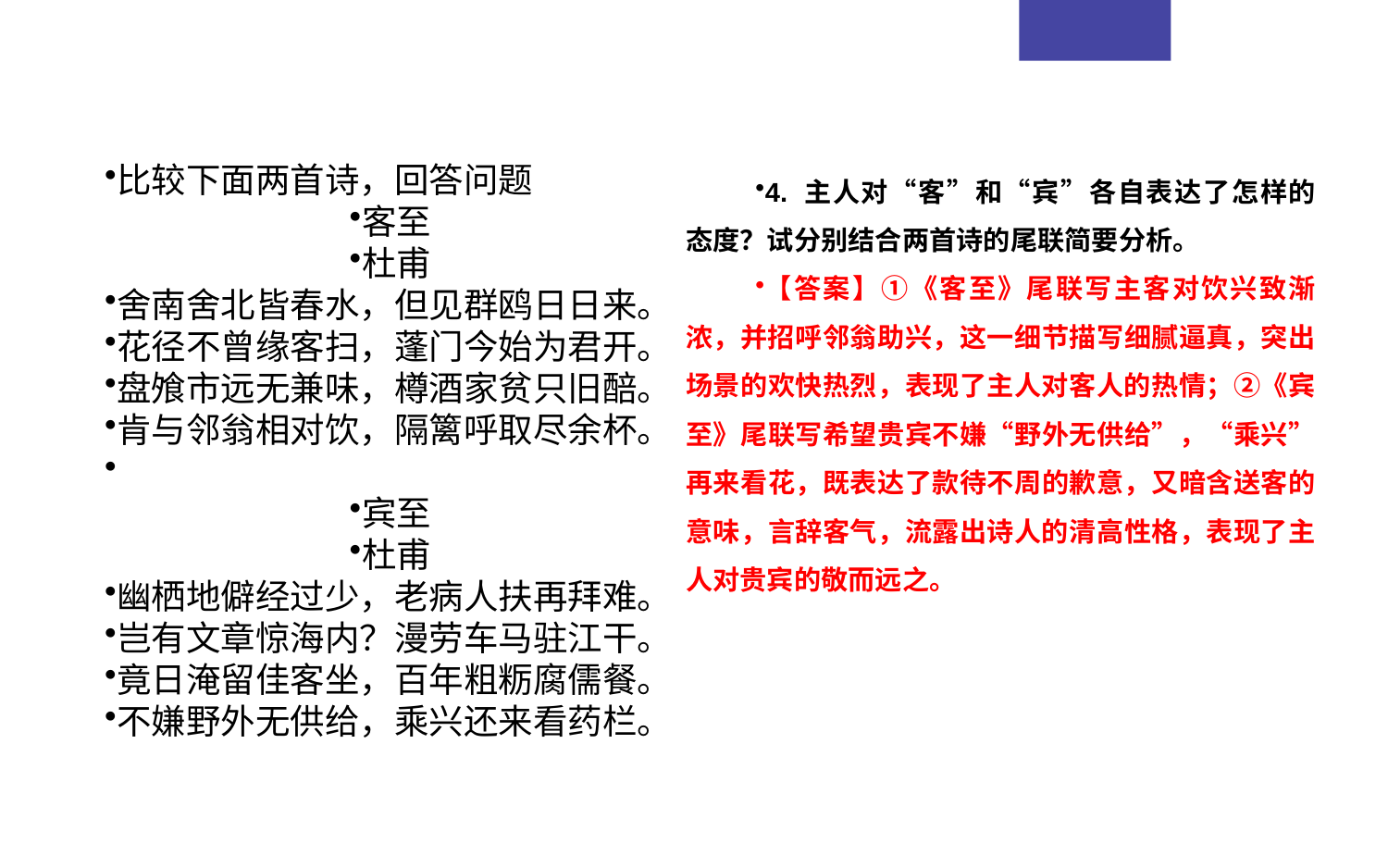

比较下面两首诗，回答问题
客至
杜甫
舍南舍北皆春水，但见群鸥日日来。
花径不曾缘客扫，蓬门今始为君开。
盘飧市远无兼味，樽酒家贫只旧醅。
肯与邻翁相对饮，隔篱呼取尽余杯。

宾至
杜甫
幽栖地僻经过少，老病人扶再拜难。
岂有文章惊海内？漫劳车马驻江干。
竟日淹留佳客坐，百年粗粝腐儒餐。
不嫌野外无供给，乘兴还来看药栏。

4. 主人对“客”和“宾”各自表达了怎样的态度？试分别结合两首诗的尾联简要分析。
【答案】①《客至》尾联写主客对饮兴致渐浓，并招呼邻翁助兴，这一细节描写细腻逼真，突出场景的欢快热烈，表现了主人对客人的热情；②《宾至》尾联写希望贵宾不嫌“野外无供给”，“乘兴”再来看花，既表达了款待不周的歉意，又暗含送客的意味，言辞客气，流露出诗人的清高性格，表现了主人对贵宾的敬而远之。